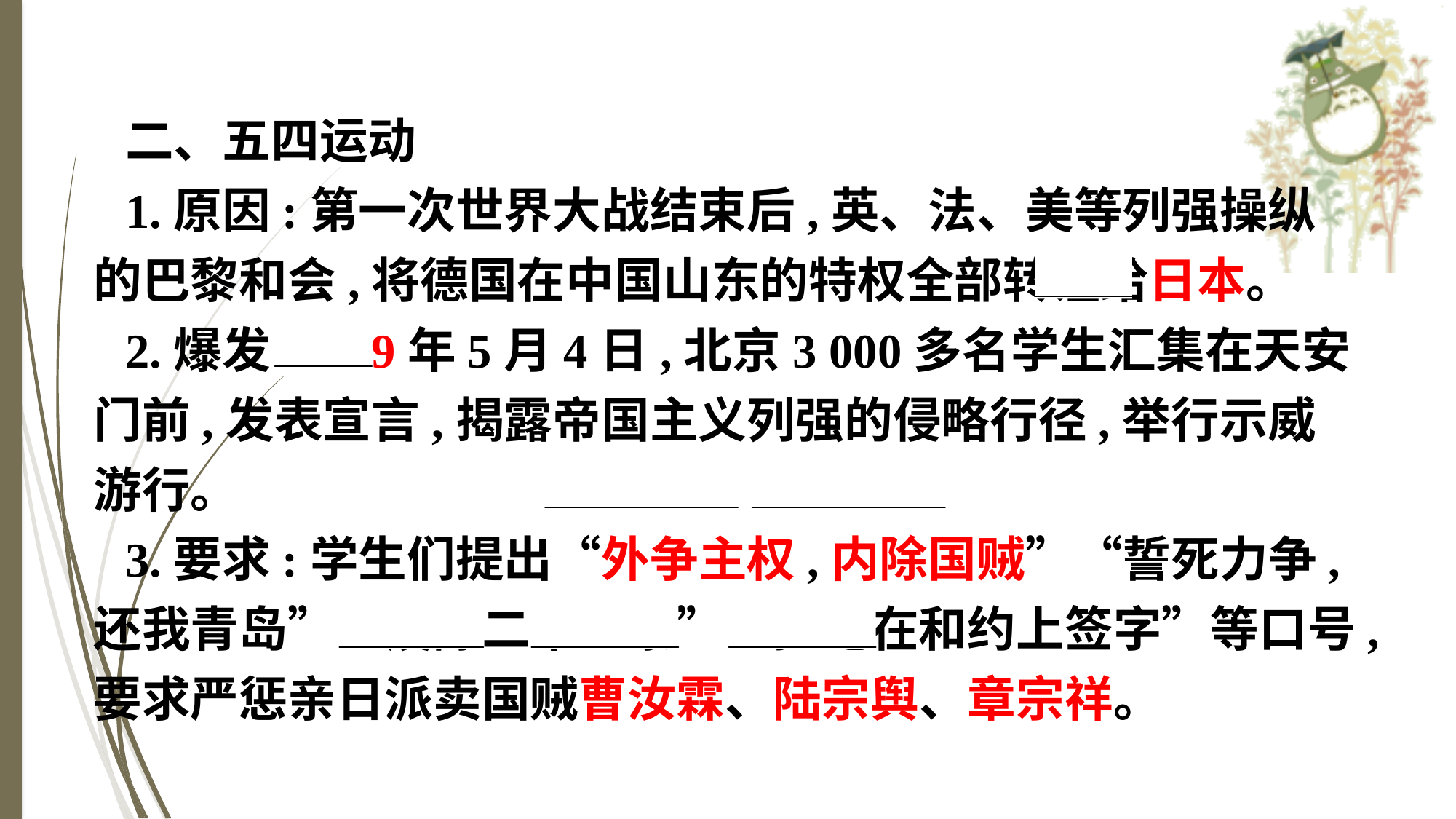

二、五四运动
1.原因:第一次世界大战结束后,英、法、美等列强操纵的巴黎和会,将德国在中国山东的特权全部转让给日本。
2.爆发:1919年5月4日,北京3 000多名学生汇集在天安门前,发表宣言,揭露帝国主义列强的侵略行径,举行示威游行。
3.要求:学生们提出“外争主权,内除国贼”“誓死力争,还我青岛”“废除二十一条”“拒绝在和约上签字”等口号,要求严惩亲日派卖国贼曹汝霖、陆宗舆、章宗祥。